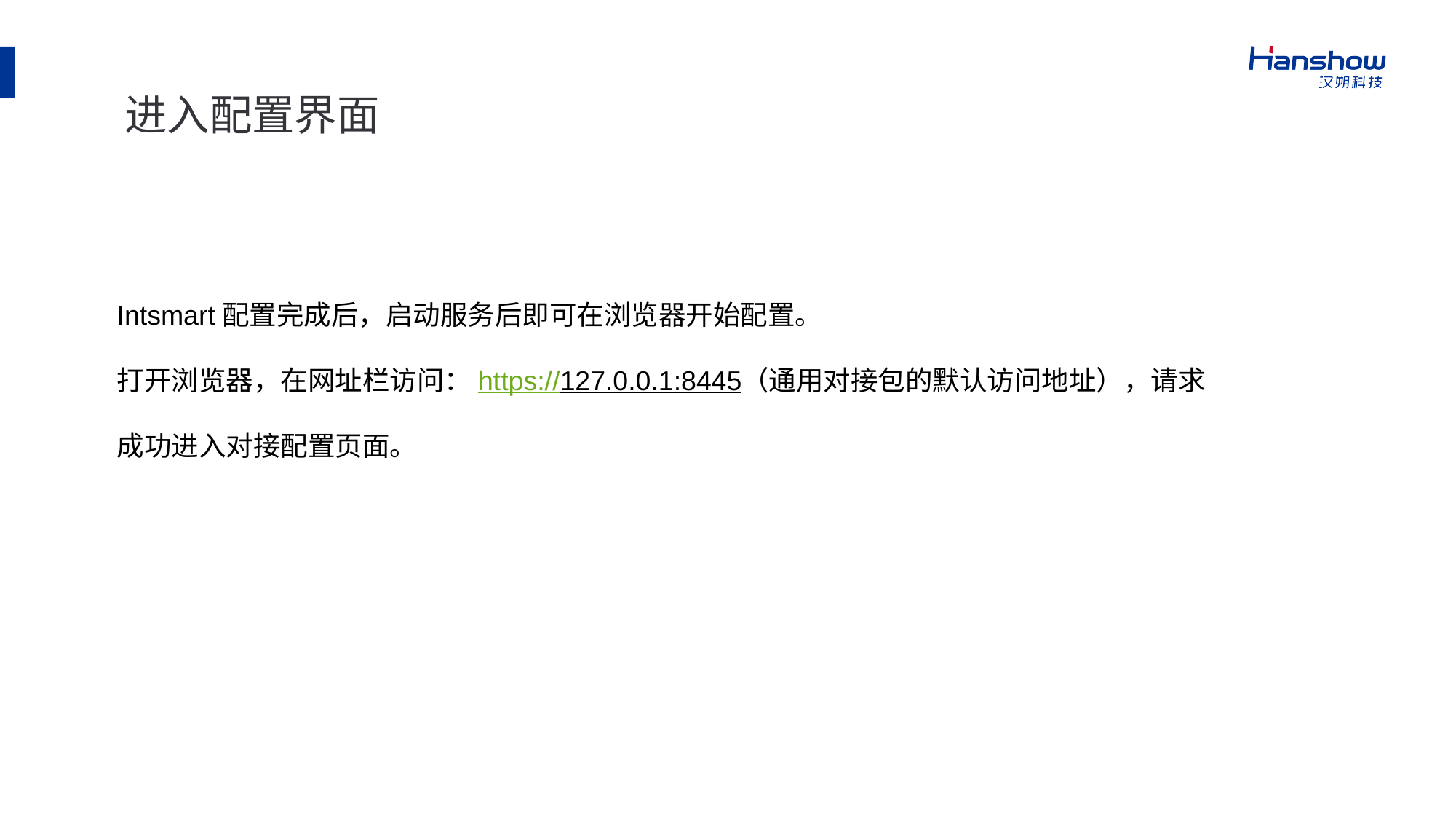

进入配置界面
Intsmart配置完成后，启动服务后即可在浏览器开始配置。
打开浏览器，在网址栏访问：https://127.0.0.1:8445（通用对接包的默认访问地址），请求成功进入对接配置页面。